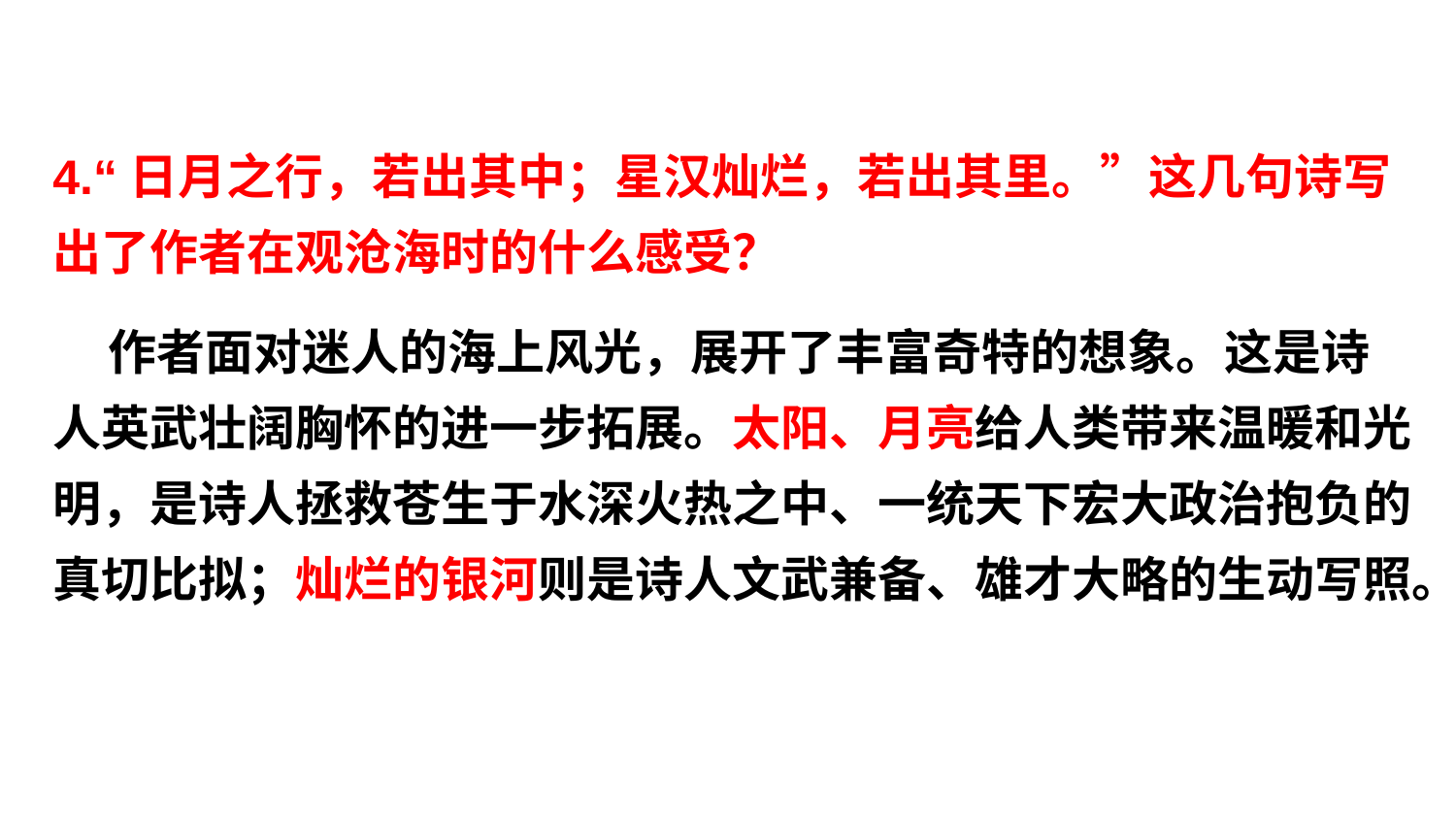

4.“日月之行，若出其中；星汉灿烂，若出其里。”这几句诗写出了作者在观沧海时的什么感受？
    作者面对迷人的海上风光，展开了丰富奇特的想象。这是诗人英武壮阔胸怀的进一步拓展。太阳、月亮给人类带来温暖和光明，是诗人拯救苍生于水深火热之中、一统天下宏大政治抱负的真切比拟；灿烂的银河则是诗人文武兼备、雄才大略的生动写照。